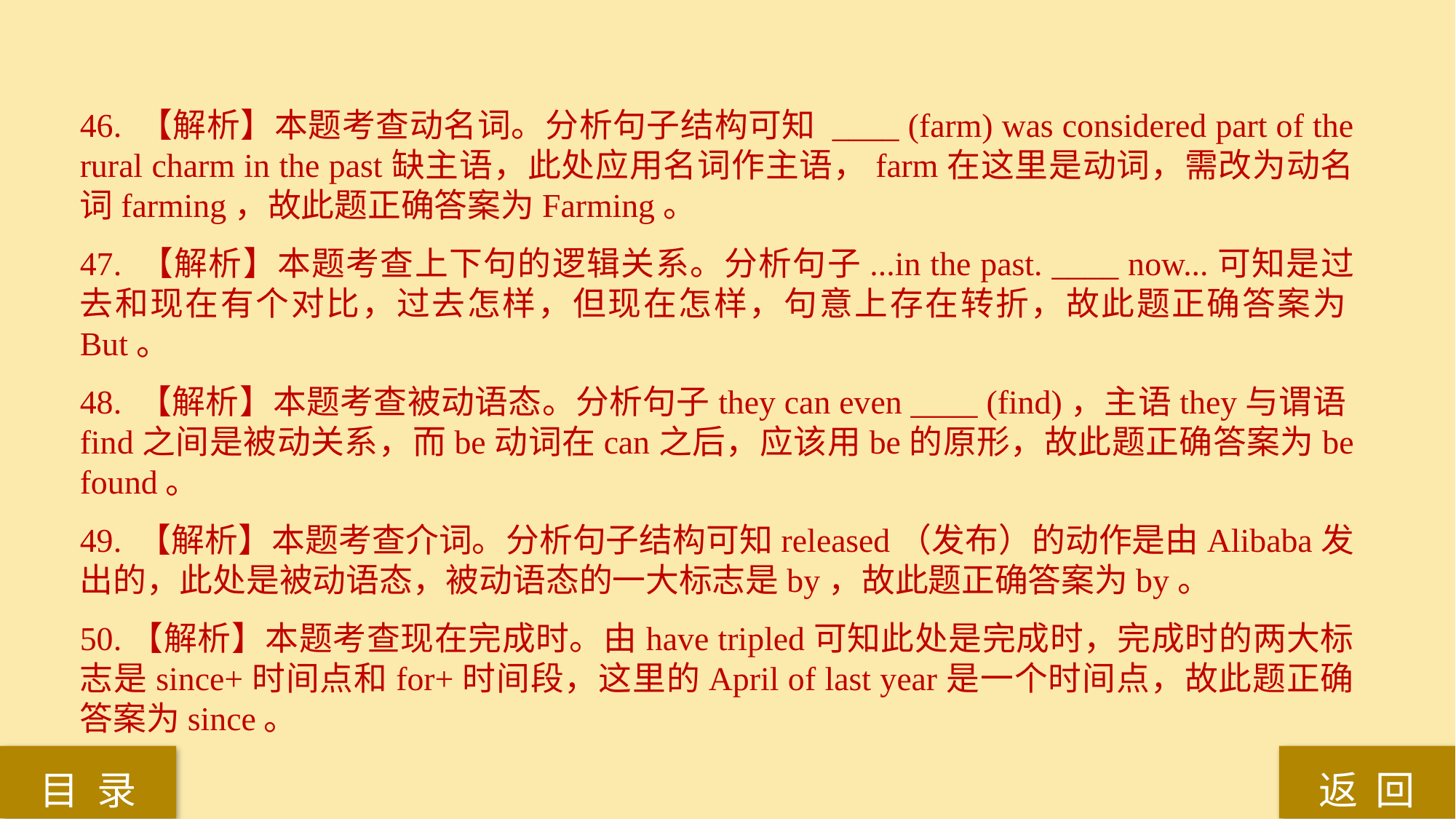

46. 【解析】本题考查动名词。分析句子结构可知 ____ (farm) was considered part of the rural charm in the past缺主语，此处应用名词作主语，farm在这里是动词，需改为动名词farming，故此题正确答案为Farming。
47. 【解析】本题考查上下句的逻辑关系。分析句子...in the past. ____ now...可知是过去和现在有个对比，过去怎样，但现在怎样，句意上存在转折，故此题正确答案为But。
48. 【解析】本题考查被动语态。分析句子they can even ____ (find)，主语they与谓语find之间是被动关系，而be动词在can之后，应该用be的原形，故此题正确答案为be found。
49. 【解析】本题考查介词。分析句子结构可知released（发布）的动作是由Alibaba发出的，此处是被动语态，被动语态的一大标志是by，故此题正确答案为by。
50.【解析】本题考查现在完成时。由have tripled可知此处是完成时，完成时的两大标志是since+时间点和for+时间段，这里的April of last year是一个时间点，故此题正确答案为since。
返  回